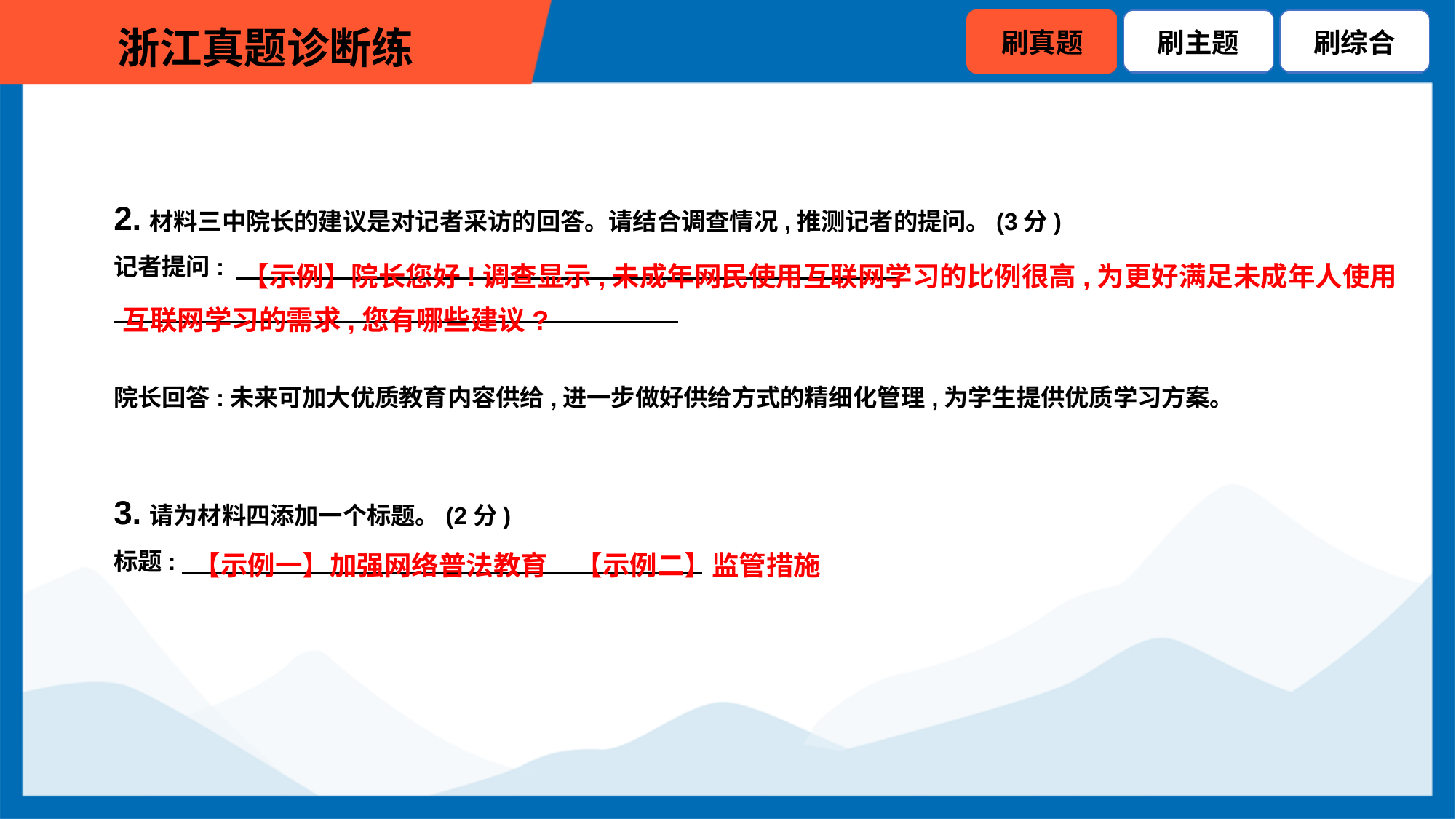

2.材料三中院长的建议是对记者采访的回答。请结合调查情况,推测记者的提问。(3分)
记者提问:

院长回答:未来可加大优质教育内容供给,进一步做好供给方式的精细化管理,为学生提供优质学习方案。

3.请为材料四添加一个标题。(2分)
标题:

【示例】院长您好!调查显示,未成年网民使用互联网学习的比例很高,为更好满足未成年人使用
互联网学习的需求,您有哪些建议?

【示例一】加强网络普法教育　【示例二】监管措施